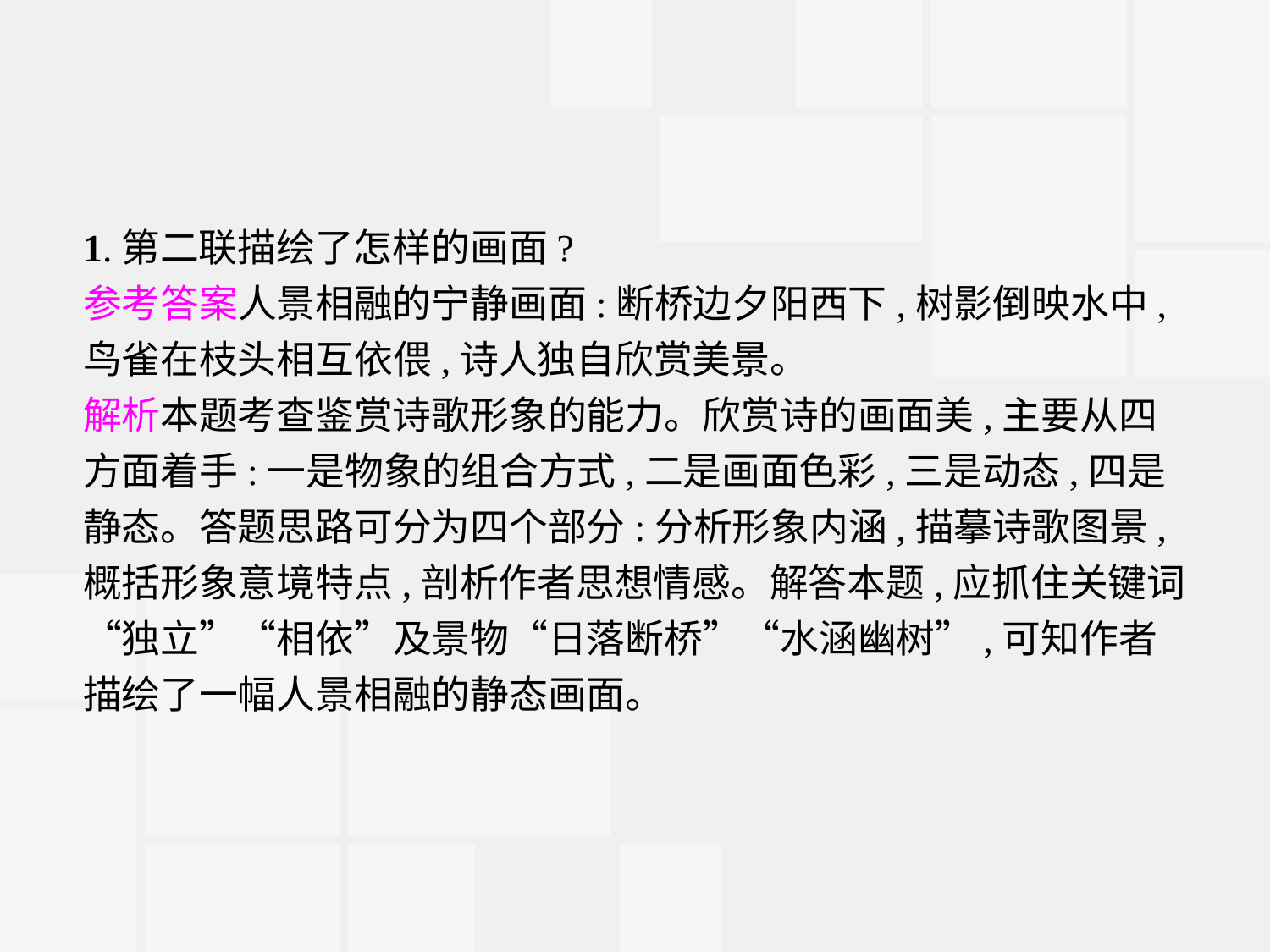

1.第二联描绘了怎样的画面?
参考答案人景相融的宁静画面:断桥边夕阳西下,树影倒映水中,鸟雀在枝头相互依偎,诗人独自欣赏美景。
解析本题考查鉴赏诗歌形象的能力。欣赏诗的画面美,主要从四方面着手:一是物象的组合方式,二是画面色彩,三是动态,四是静态。答题思路可分为四个部分:分析形象内涵,描摹诗歌图景,概括形象意境特点,剖析作者思想情感。解答本题,应抓住关键词“独立”“相依”及景物“日落断桥”“水涵幽树”,可知作者描绘了一幅人景相融的静态画面。